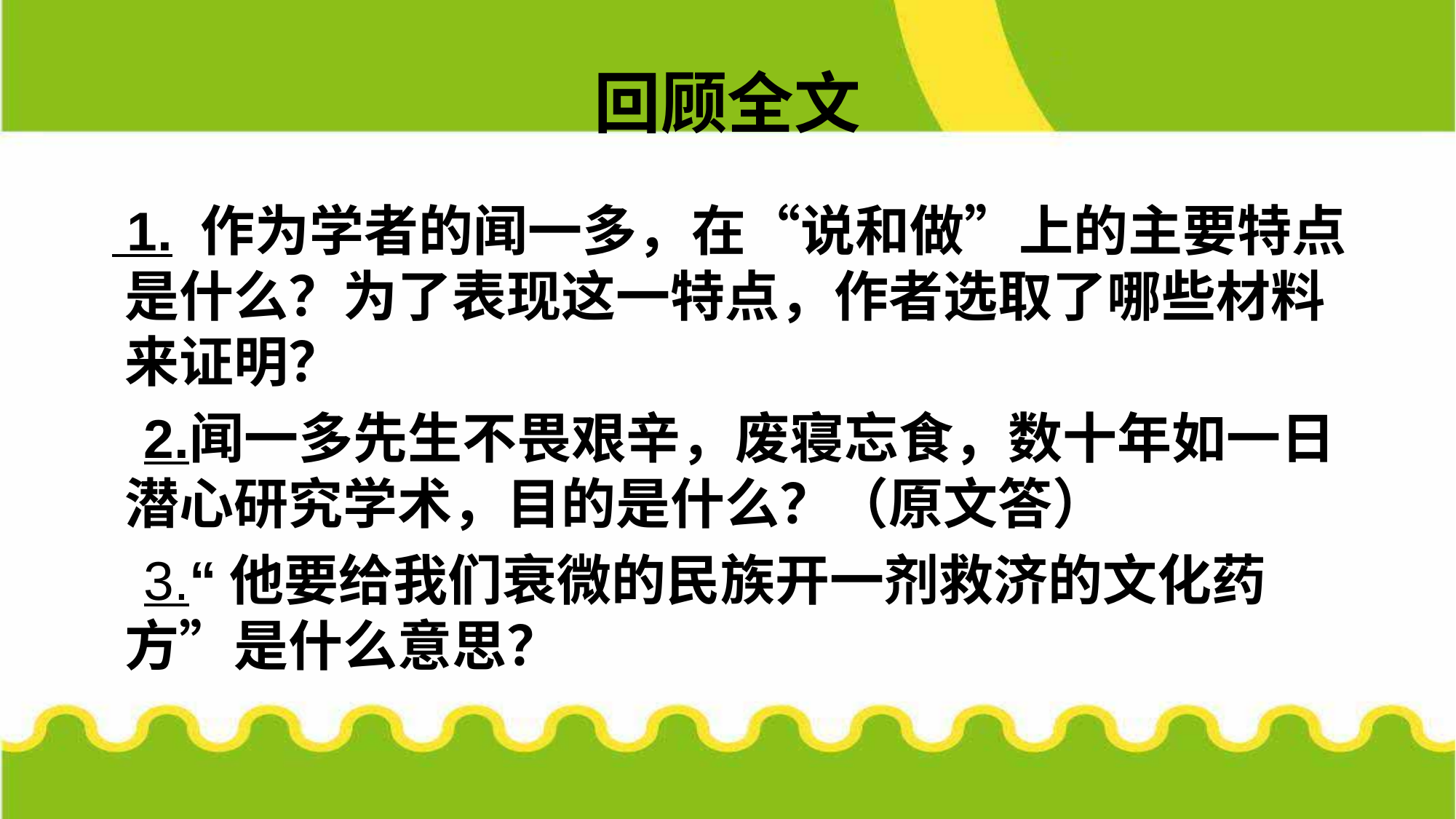

# 回顾全文
   1. 作为学者的闻一多，在“说和做”上的主要特点是什么？为了表现这一特点，作者选取了哪些材料来证明？
    2.闻一多先生不畏艰辛，废寝忘食，数十年如一日潜心研究学术，目的是什么？（原文答）
    3.“他要给我们衰微的民族开一剂救济的文化药方”是什么意思？